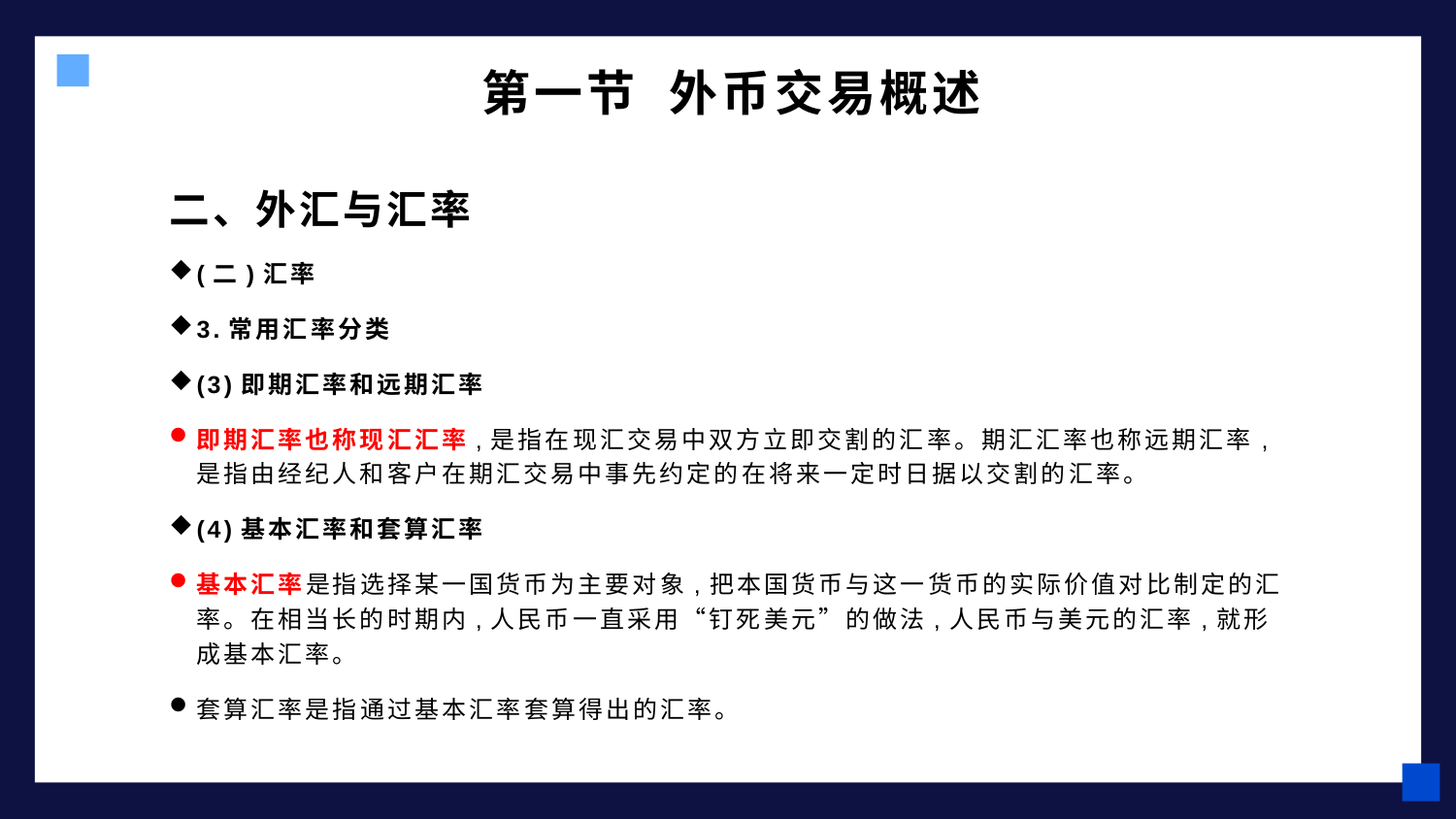

# 第一节  外币交易概述
二、外汇与汇率
(二)汇率
3.常用汇率分类
(3)即期汇率和远期汇率
即期汇率也称现汇汇率,是指在现汇交易中双方立即交割的汇率。期汇汇率也称远期汇率,是指由经纪人和客户在期汇交易中事先约定的在将来一定时日据以交割的汇率。
(4)基本汇率和套算汇率
基本汇率是指选择某一国货币为主要对象,把本国货币与这一货币的实际价值对比制定的汇率。在相当长的时期内,人民币一直采用“钉死美元”的做法,人民币与美元的汇率,就形成基本汇率。
套算汇率是指通过基本汇率套算得出的汇率。